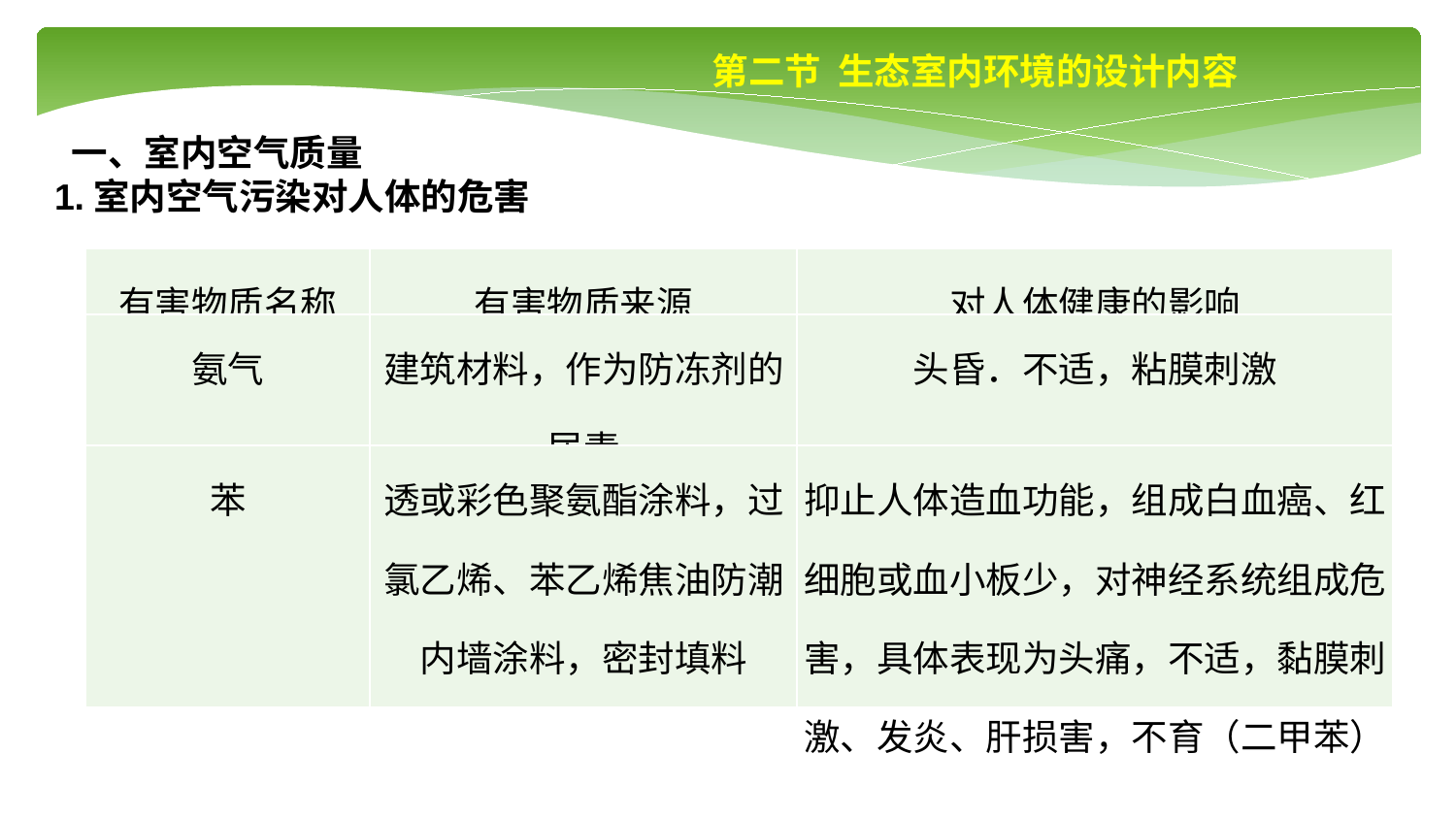

第二节  生态室内环境的设计内容
 一、室内空气质量
1.室内空气污染对人体的危害
| 有害物质名称 | 有害物质来源 | 对人体健康的影响 |
| --- | --- | --- |
| 氨气 | 建筑材料，作为防冻剂的尿素 | 头昏．不适，粘膜刺激 |
| 苯 | 透或彩色聚氨酯涂料，过氯乙烯、苯乙烯焦油防潮内墙涂料，密封填料 | 抑止人体造血功能，组成白血癌、红细胞或血小板少，对神经系统组成危害，具体表现为头痛，不适，黏膜刺激、发炎、肝损害，不育（二甲苯） |